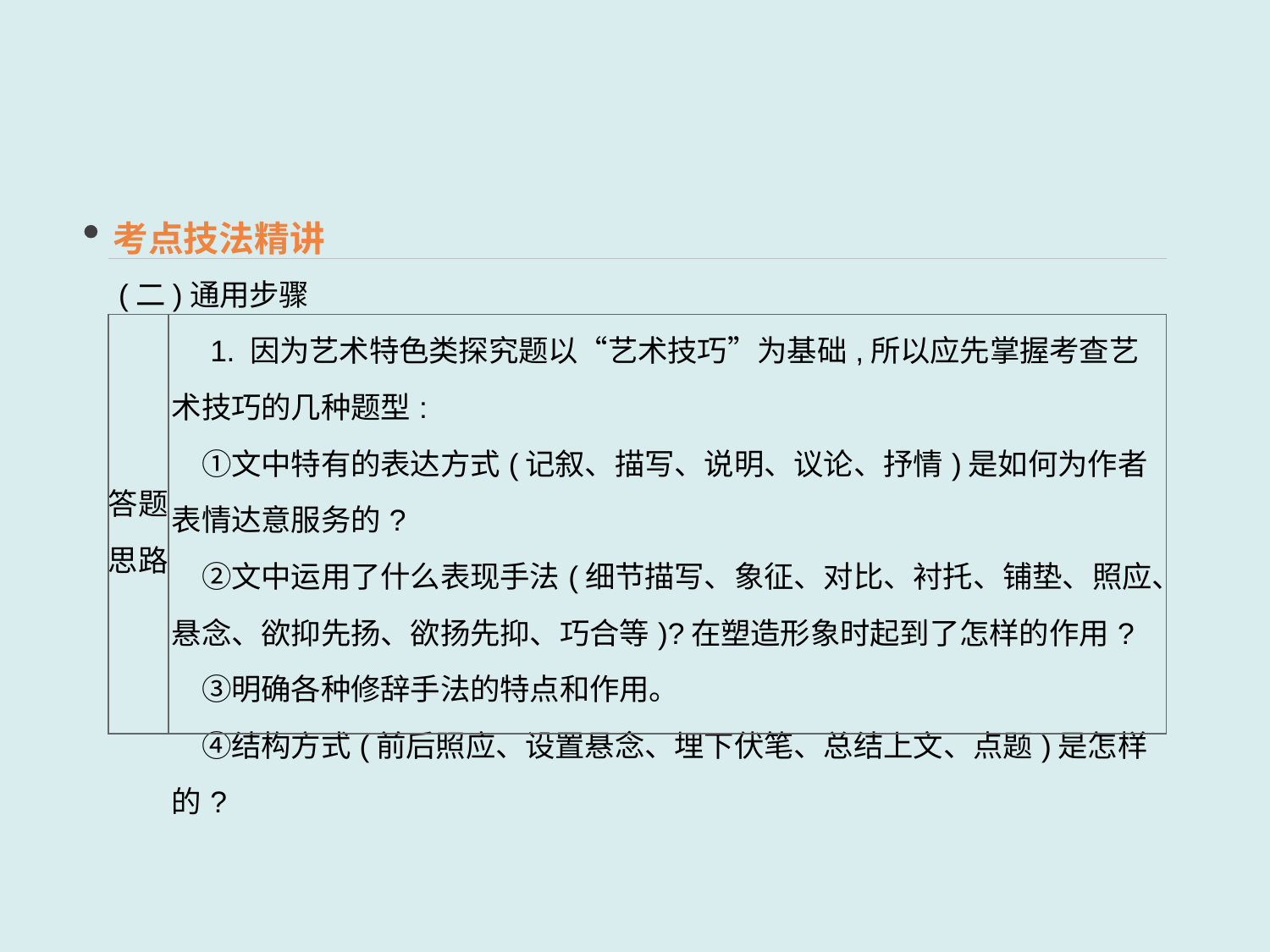

考点技法精讲

(二)通用步骤
| 答题 思路 | 1. 因为艺术特色类探究题以“艺术技巧”为基础,所以应先掌握考查艺术技巧的几种题型: 　①文中特有的表达方式(记叙、描写、说明、议论、抒情)是如何为作者表情达意服务的? 　②文中运用了什么表现手法(细节描写、象征、对比、衬托、铺垫、照应、悬念、欲抑先扬、欲扬先抑、巧合等)?在塑造形象时起到了怎样的作用? 　③明确各种修辞手法的特点和作用。 　④结构方式(前后照应、设置悬念、埋下伏笔、总结上文、点题)是怎样的? |
| --- | --- |